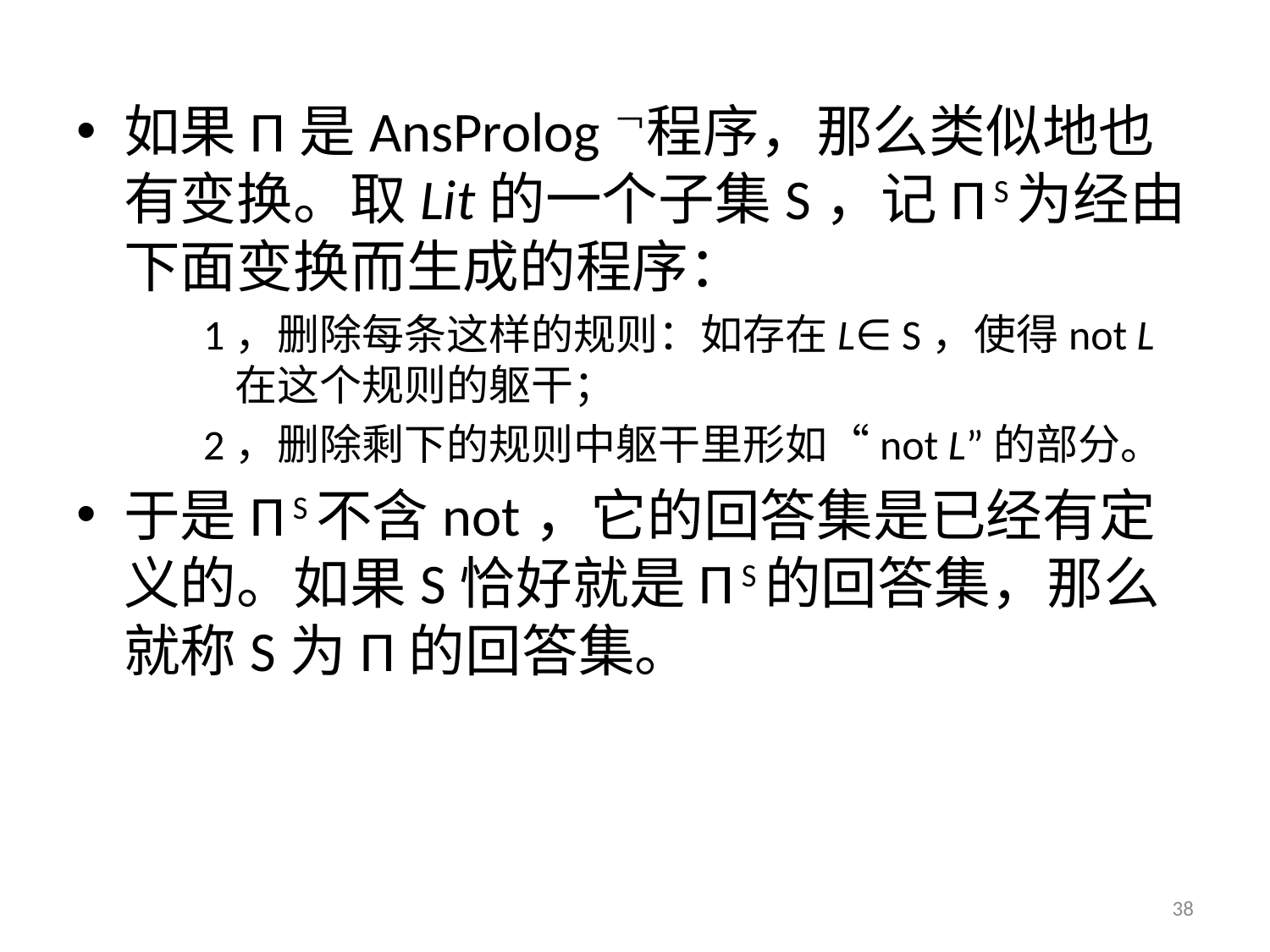

如果Π是AnsProlog￢程序，那么类似地也有变换。取Lit的一个子集S，记Π S为经由下面变换而生成的程序：
1，删除每条这样的规则：如存在L∈ S，使得not L在这个规则的躯干；
2，删除剩下的规则中躯干里形如“not L”的部分。
于是Π S不含not，它的回答集是已经有定义的。如果S恰好就是Π S的回答集，那么就称S为Π的回答集。
38